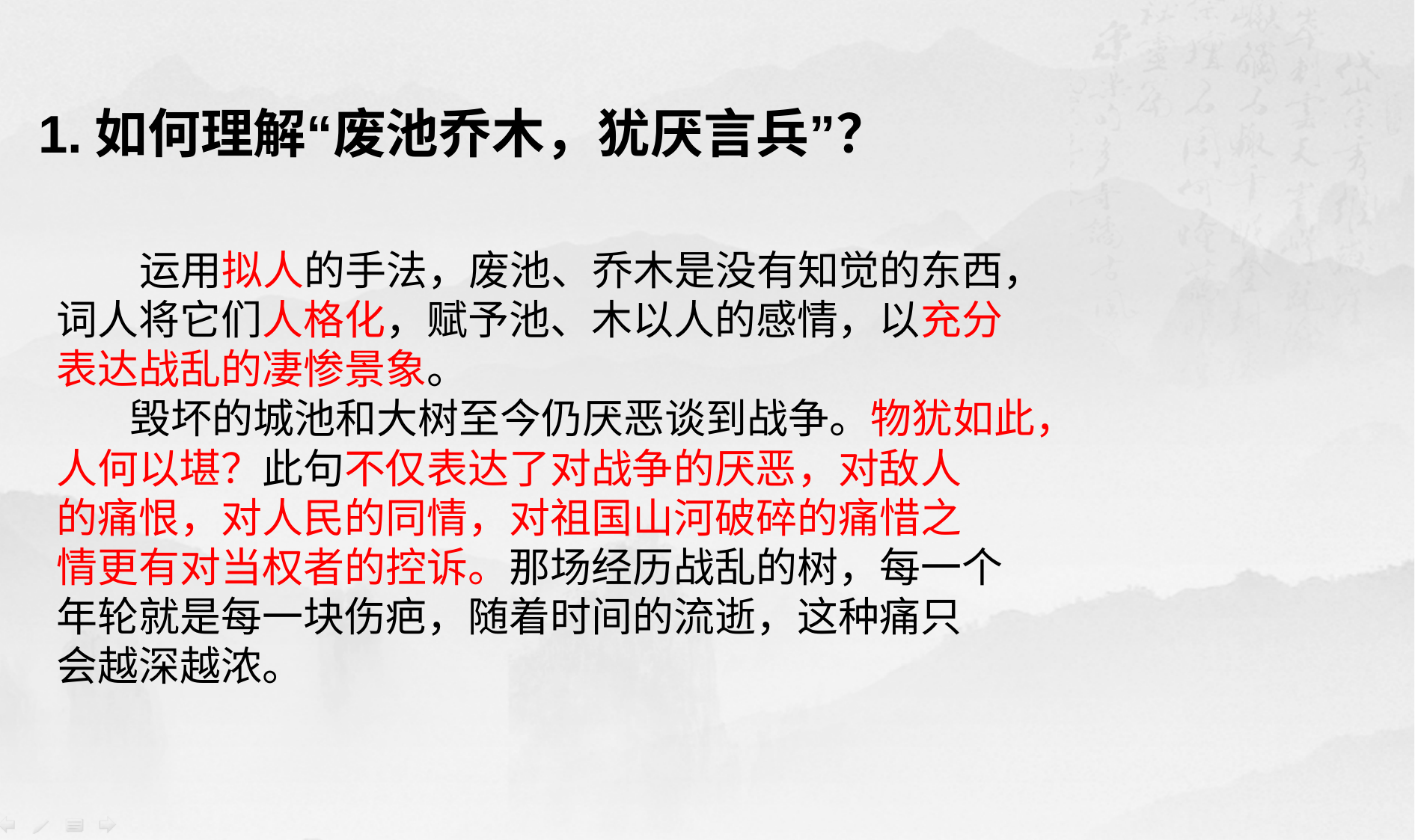

1.如何理解“废池乔木，犹厌言兵”？
        运用拟人的手法，废池、乔木是没有知觉的东西，
词人将它们人格化，赋予池、木以人的感情，以充分
表达战乱的凄惨景象。
       毁坏的城池和大树至今仍厌恶谈到战争。物犹如此，
人何以堪？此句不仅表达了对战争的厌恶，对敌人
的痛恨，对人民的同情，对祖国山河破碎的痛惜之
情更有对当权者的控诉。那场经历战乱的树，每一个
年轮就是每一块伤疤，随着时间的流逝，这种痛只
会越深越浓。